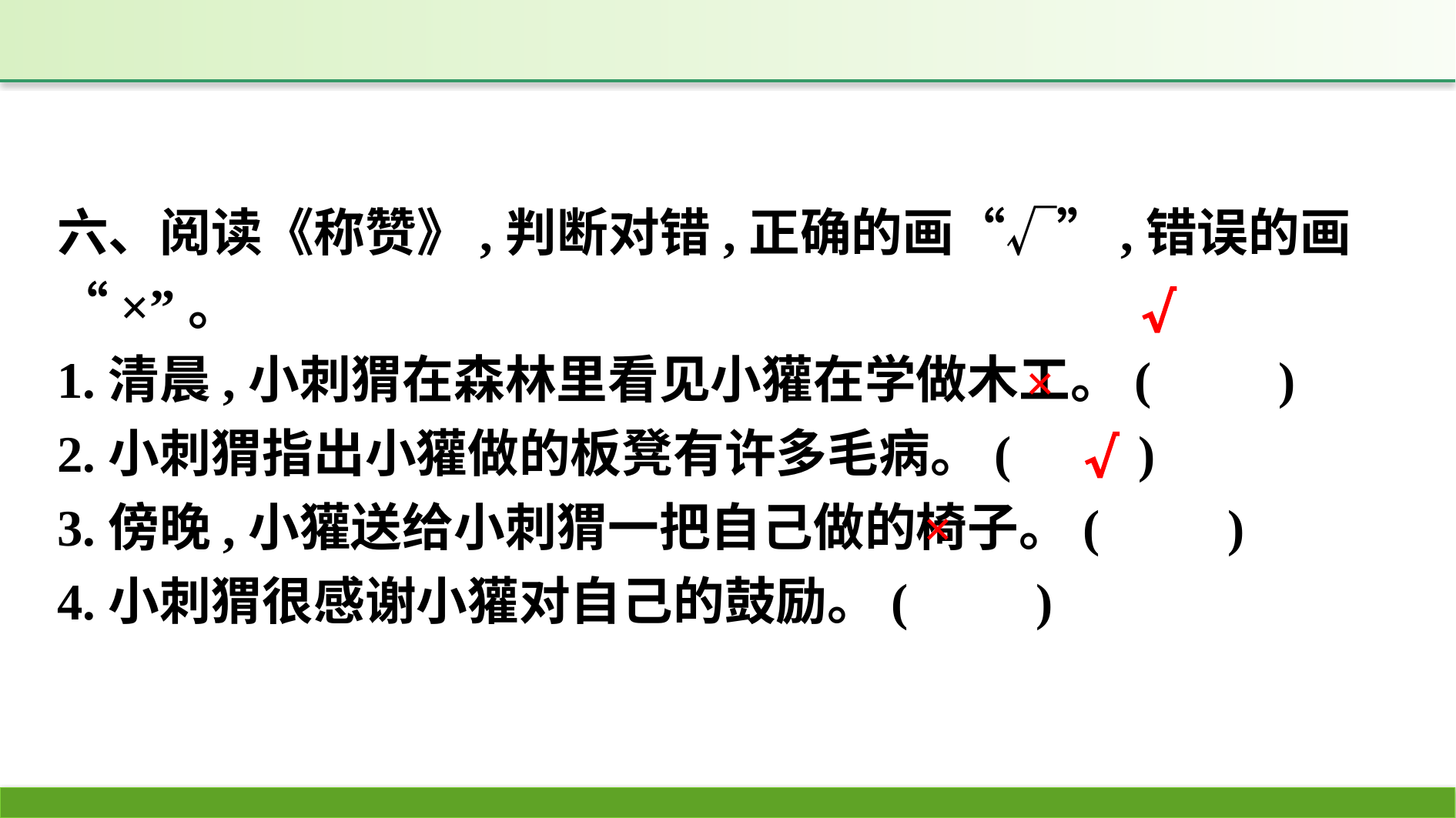

六、阅读《称赞》,判断对错,正确的画“√”,错误的画“×”。
1.清晨,小刺猬在森林里看见小獾在学做木工。(　　)
2.小刺猬指出小獾做的板凳有许多毛病。(　　)
3.傍晚,小獾送给小刺猬一把自己做的椅子。(　　)
4.小刺猬很感谢小獾对自己的鼓励。(　　)
√
×
√
×